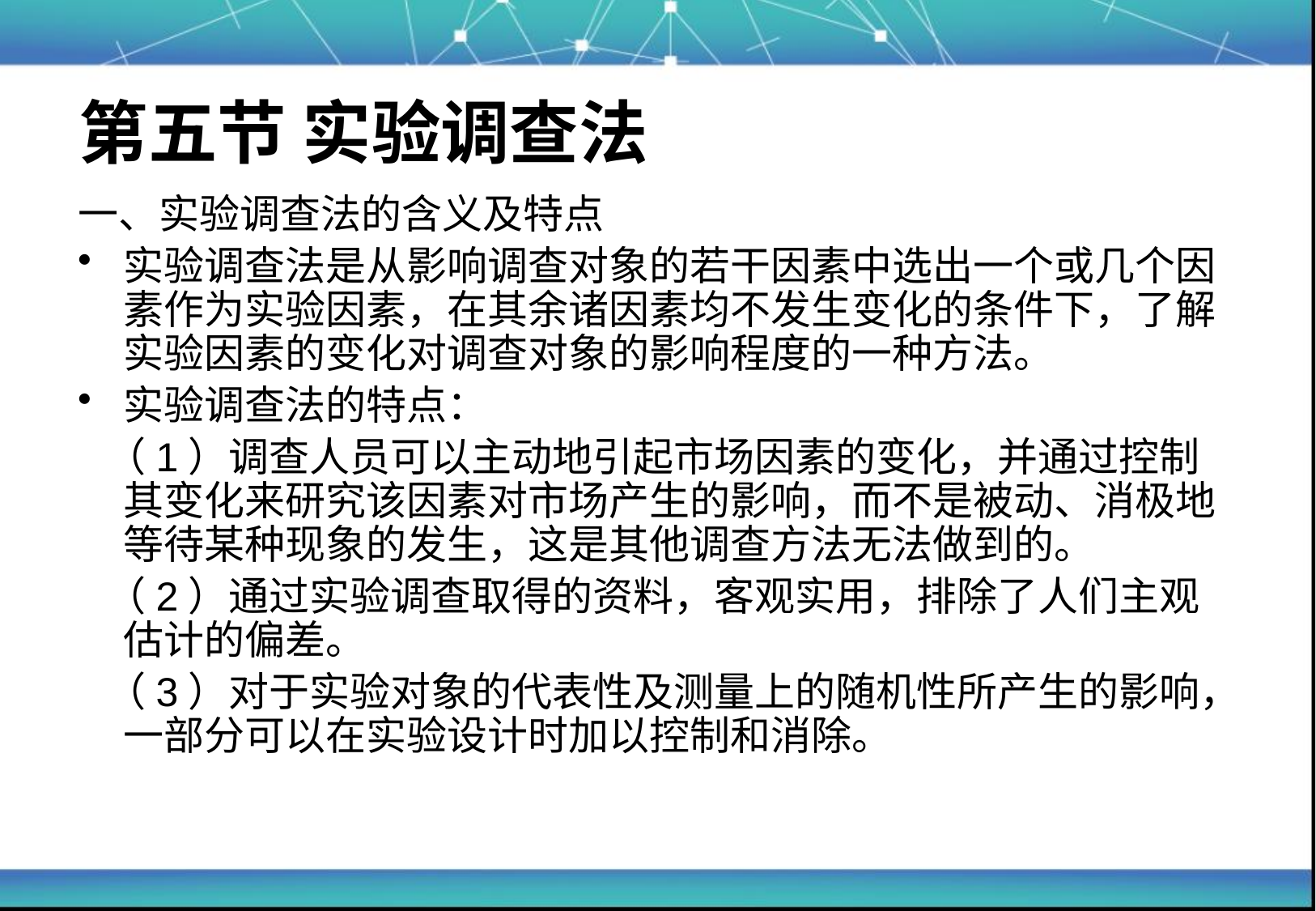

# 第五节 实验调查法
一、实验调查法的含义及特点
实验调查法是从影响调查对象的若干因素中选出一个或几个因素作为实验因素，在其余诸因素均不发生变化的条件下，了解实验因素的变化对调查对象的影响程度的一种方法。
实验调查法的特点：
  （1）调查人员可以主动地引起市场因素的变化，并通过控制其变化来研究该因素对市场产生的影响，而不是被动、消极地等待某种现象的发生，这是其他调查方法无法做到的。
  （2）通过实验调查取得的资料，客观实用，排除了人们主观估计的偏差。
  （3）对于实验对象的代表性及测量上的随机性所产生的影响，一部分可以在实验设计时加以控制和消除。